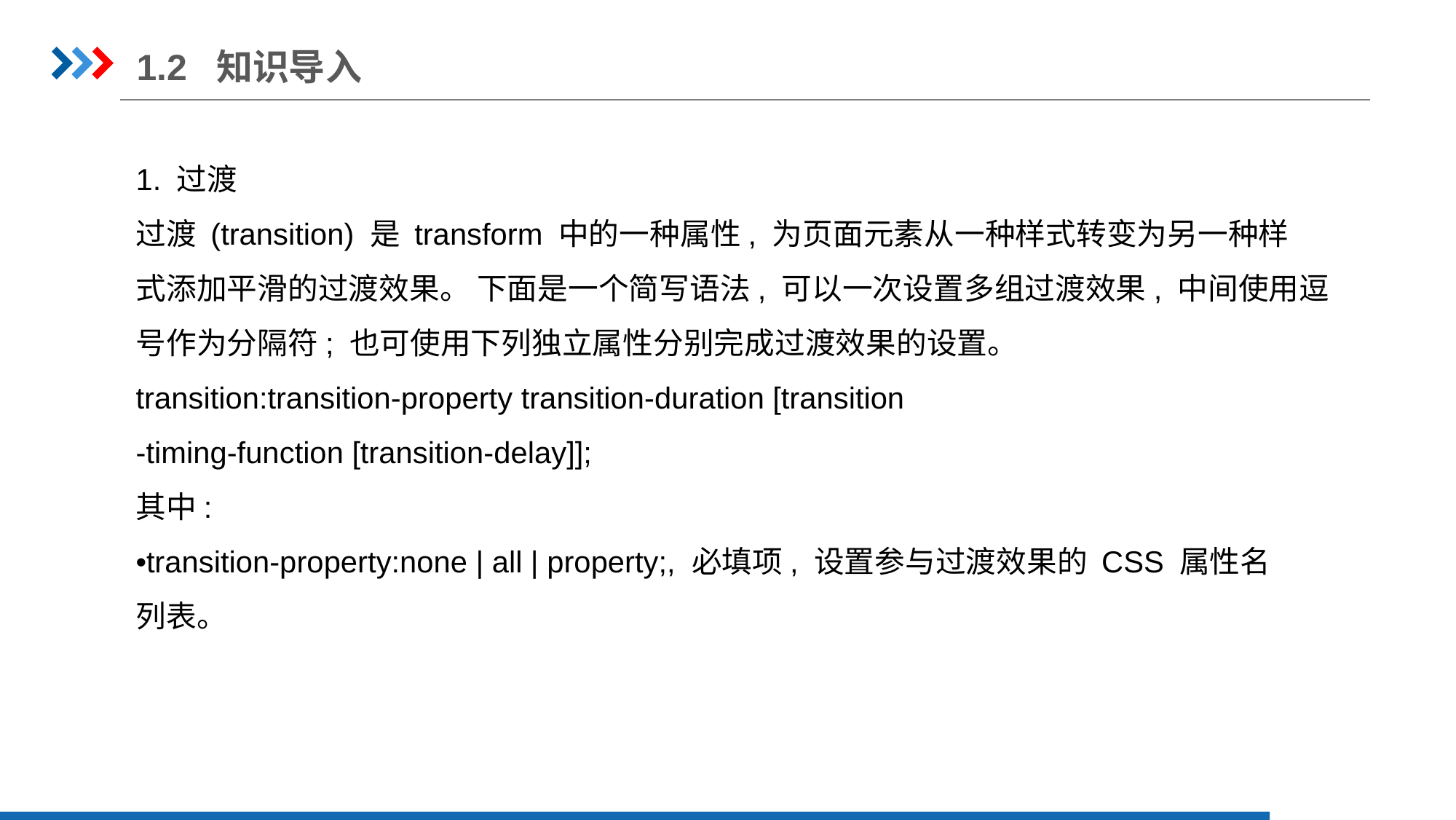

1.2  知识导入
1. 过渡
过渡 (transition) 是 transform 中的一种属性, 为页面元素从一种样式转变为另一种样
式添加平滑的过渡效果。 下面是一个简写语法, 可以一次设置多组过渡效果, 中间使用逗
号作为分隔符; 也可使用下列独立属性分别完成过渡效果的设置。
transition:transition-property transition-duration [transition
-timing-function [transition-delay]];
其中:
•transition-property:none | all | property;, 必填项, 设置参与过渡效果的 CSS 属性名
列表。